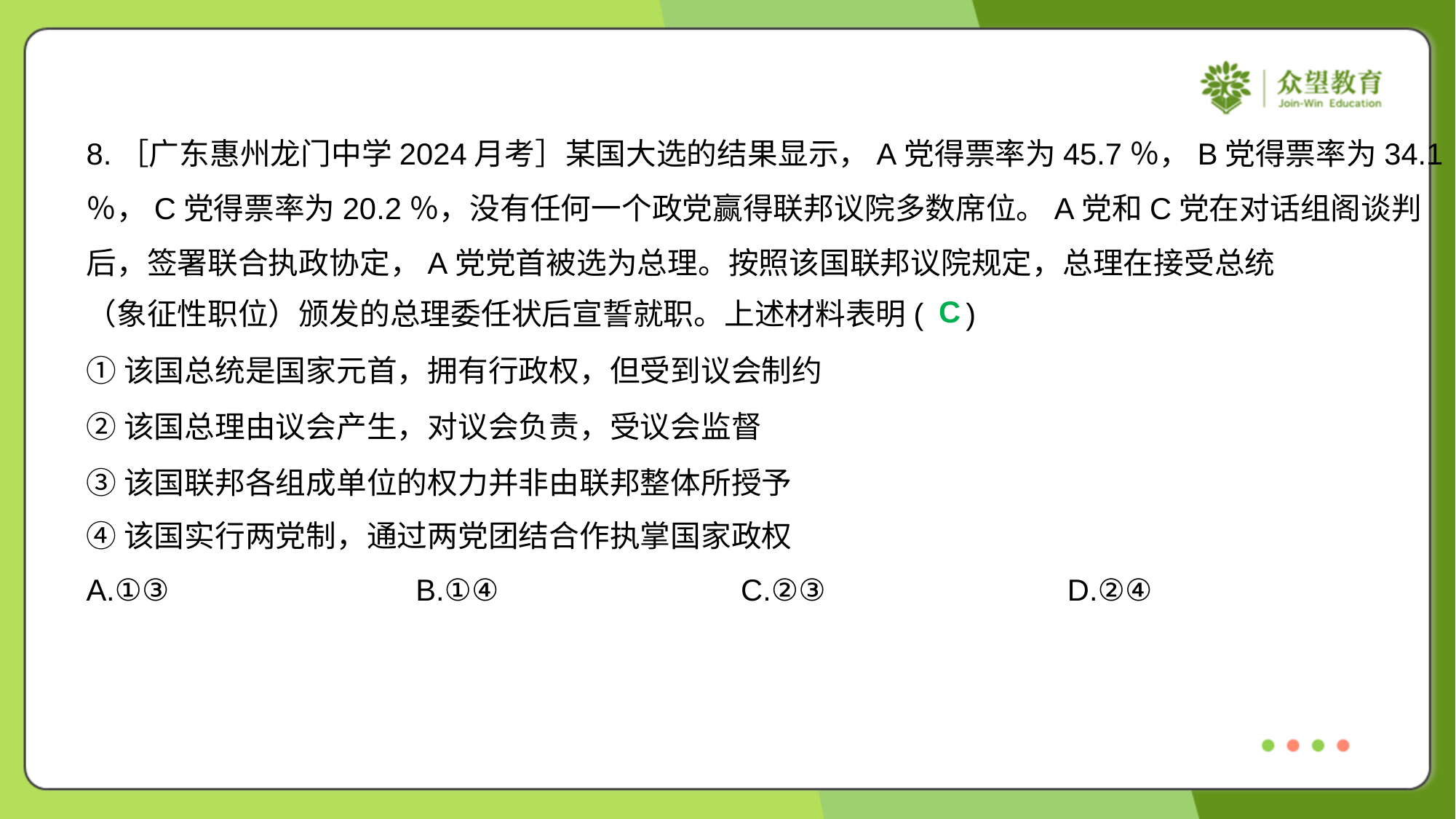

8.［广东惠州龙门中学2024月考］某国大选的结果显示，A党得票率为45.7％，B党得票率为34.1
％，C党得票率为20.2％，没有任何一个政党赢得联邦议院多数席位。A党和C党在对话组阁谈判
后，签署联合执政协定，A党党首被选为总理。按照该国联邦议院规定，总理在接受总统
（象征性职位）颁发的总理委任状后宣誓就职。上述材料表明(     )
C
①该国总统是国家元首，拥有行政权，但受到议会制约
②该国总理由议会产生，对议会负责，受议会监督
③该国联邦各组成单位的权力并非由联邦整体所授予
④该国实行两党制，通过两党团结合作执掌国家政权
A.①③	B.①④	C.②③	D.②④